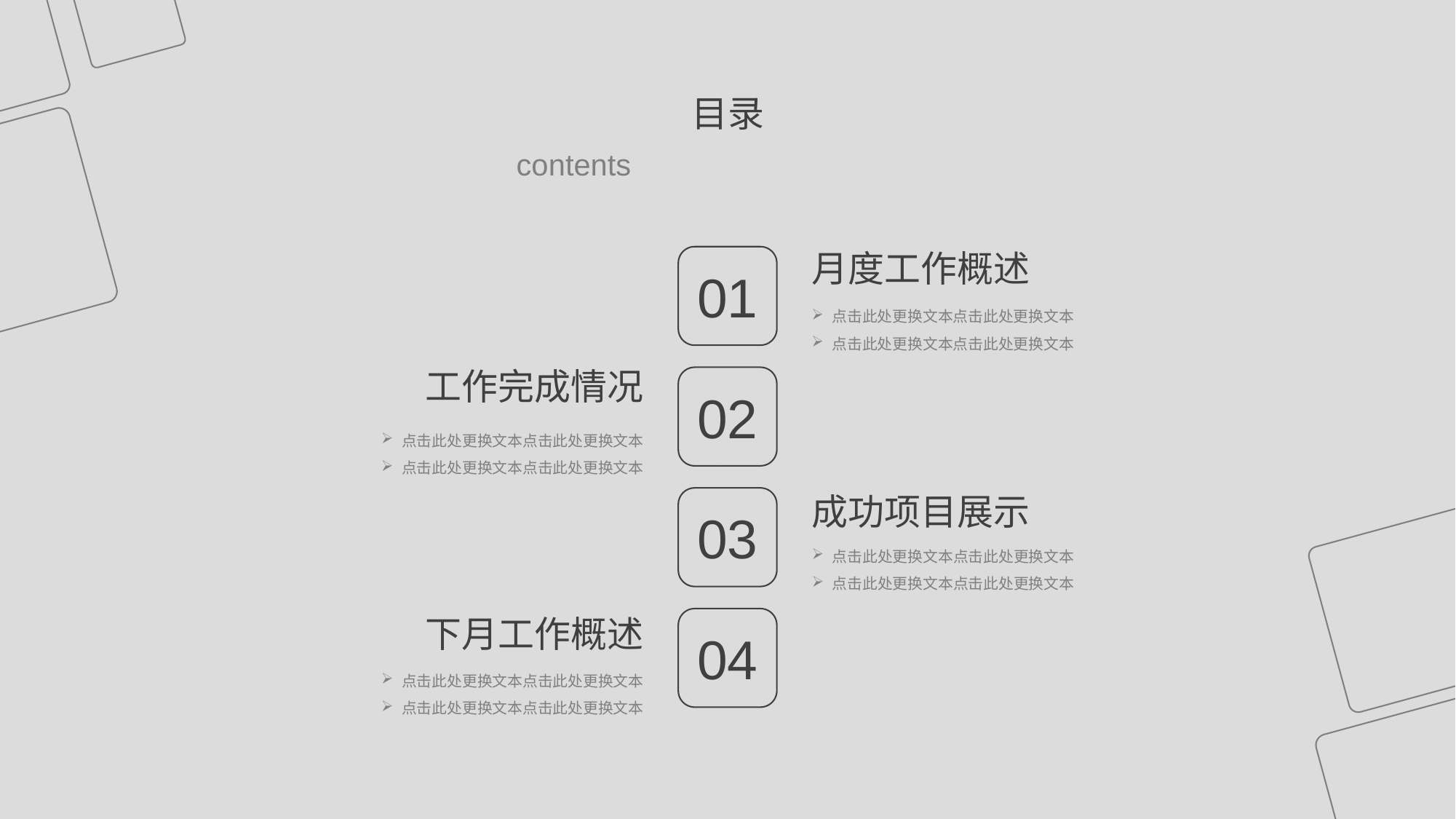

目录
contents
月度工作概述
点击此处更换文本点击此处更换文本
点击此处更换文本点击此处更换文本
01
02
03
04
工作完成情况
点击此处更换文本点击此处更换文本
点击此处更换文本点击此处更换文本

成功项目展示
点击此处更换文本点击此处更换文本
点击此处更换文本点击此处更换文本
下月工作概述
点击此处更换文本点击此处更换文本
点击此处更换文本点击此处更换文本